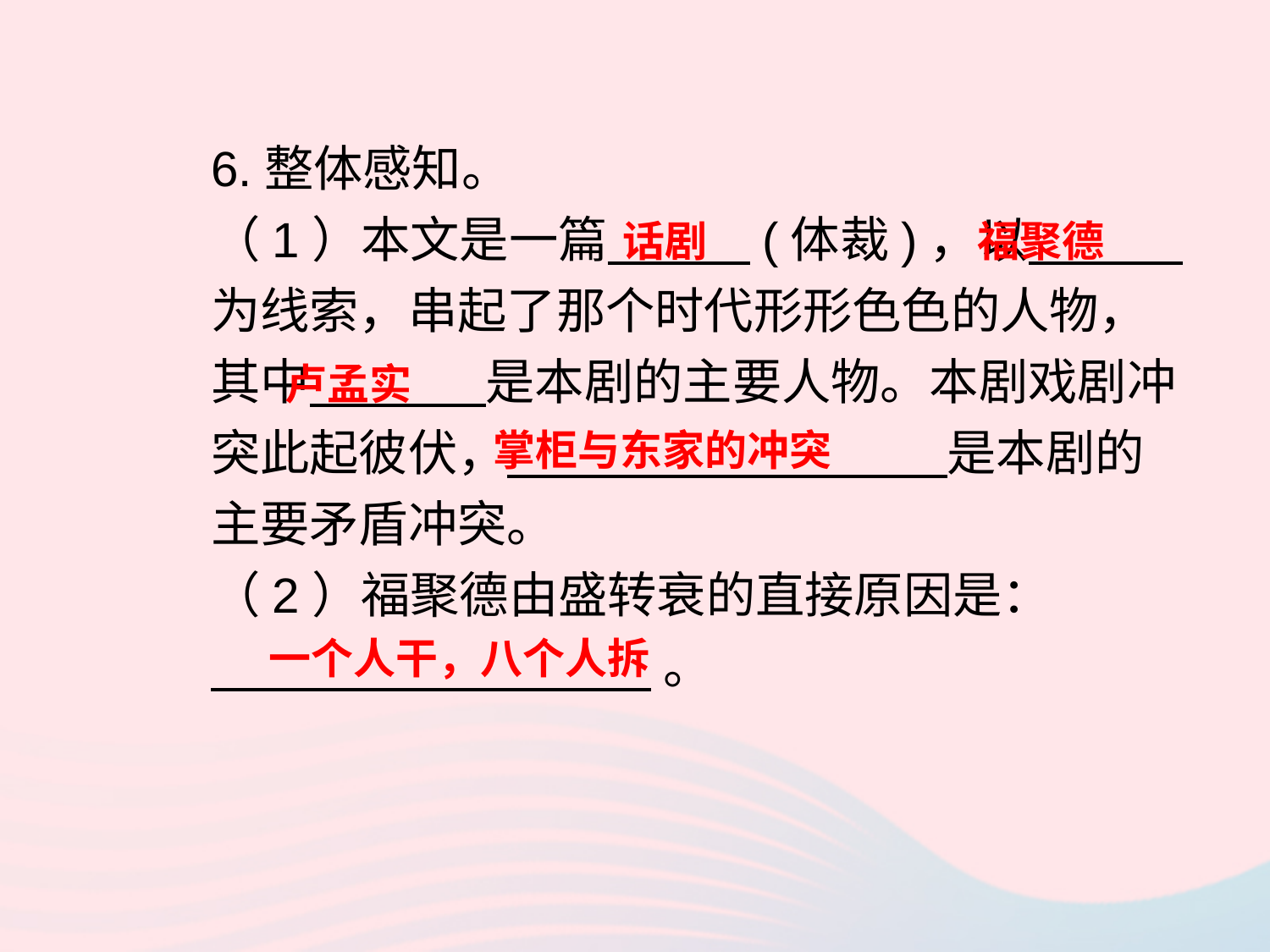

6.整体感知。
（1）本文是一篇             (体裁)，以               为线索，串起了那个时代形形色色的人物，其中                是本剧的主要人物。本剧戏剧冲突此起彼伏，                                        是本剧的主要矛盾冲突。
（2）福聚德由盛转衰的直接原因是：
                                        。
话剧
福聚德
卢孟实
掌柜与东家的冲突
一个人干，八个人拆